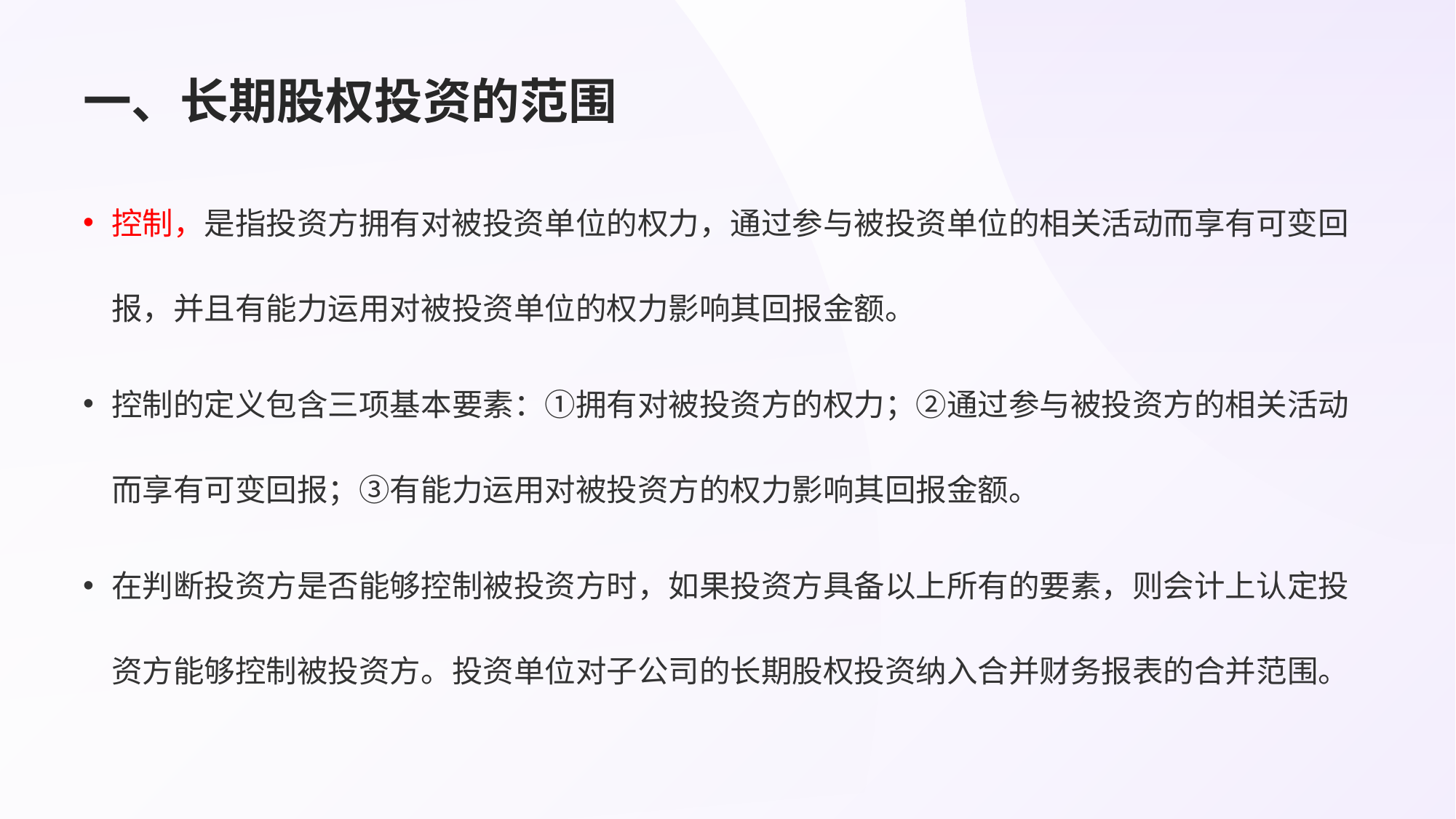

# 一、长期股权投资的范围
控制，是指投资方拥有对被投资单位的权力，通过参与被投资单位的相关活动而享有可变回报，并且有能力运用对被投资单位的权力影响其回报金额。
控制的定义包含三项基本要素：①拥有对被投资方的权力；②通过参与被投资方的相关活动而享有可变回报；③有能力运用对被投资方的权力影响其回报金额。
在判断投资方是否能够控制被投资方时，如果投资方具备以上所有的要素，则会计上认定投资方能够控制被投资方。投资单位对子公司的长期股权投资纳入合并财务报表的合并范围。